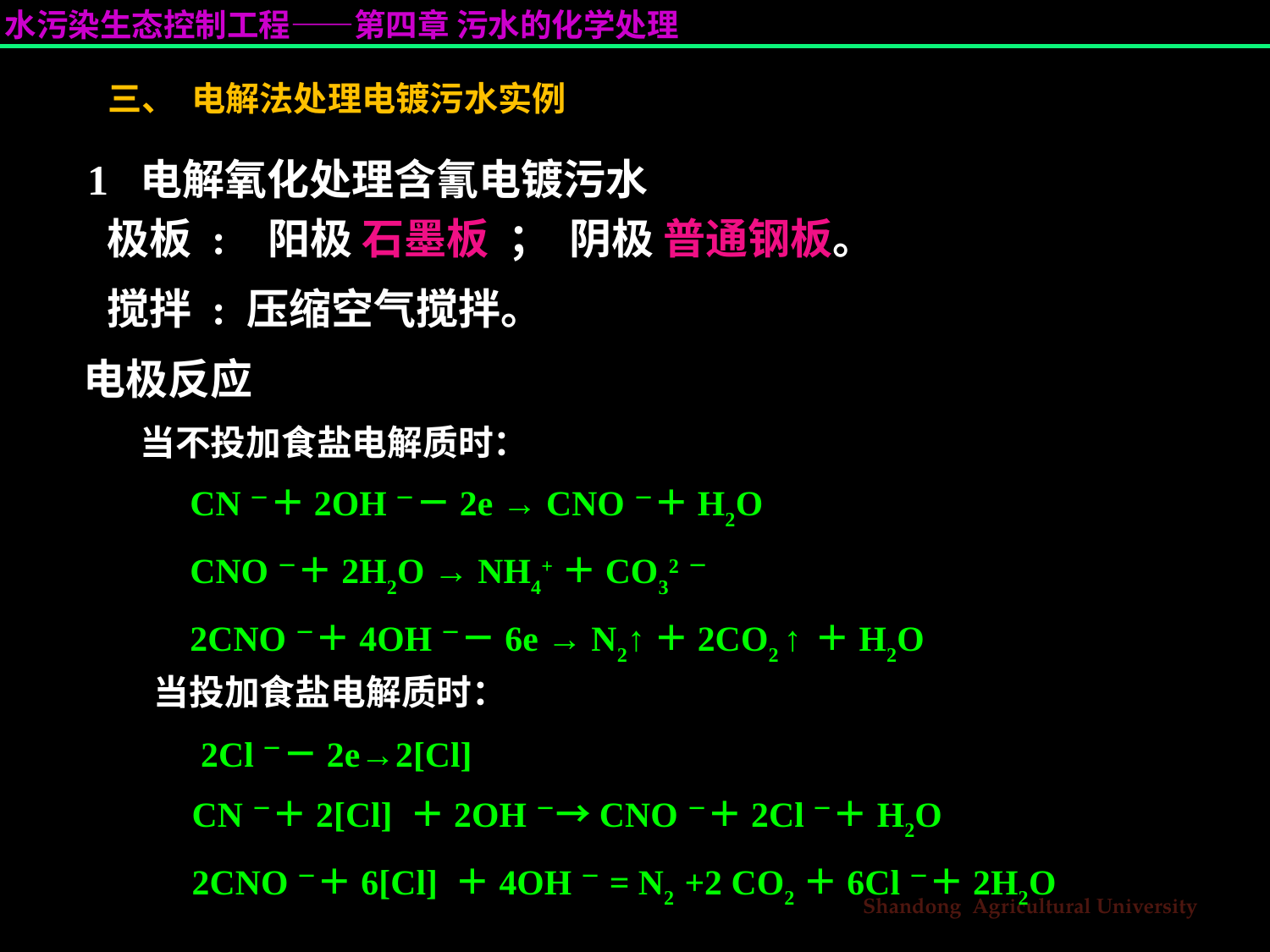

# 三、  电解法处理电镀污水实例
1  电解氧化处理含氰电镀污水
极板 :   阳极 石墨板  ；  阴极 普通钢板。

搅拌 : 压缩空气搅拌。
电极反应
      当不投加食盐电解质时：
            CN－＋2OH－－2e → CNO－＋H2O
            CNO－＋2H2O → NH4+＋CO32－
            2CNO－＋4OH－－6e → N2↑＋2CO2 ↑ ＋H2O
        当投加食盐电解质时：
               2Cl－－2e→2[Cl]
              CN－＋2[Cl] ＋2OH－→CNO－＋2Cl－＋H2O
              2CNO－＋6[Cl] ＋4OH－= N2  +2 CO2＋6Cl－＋2H2O